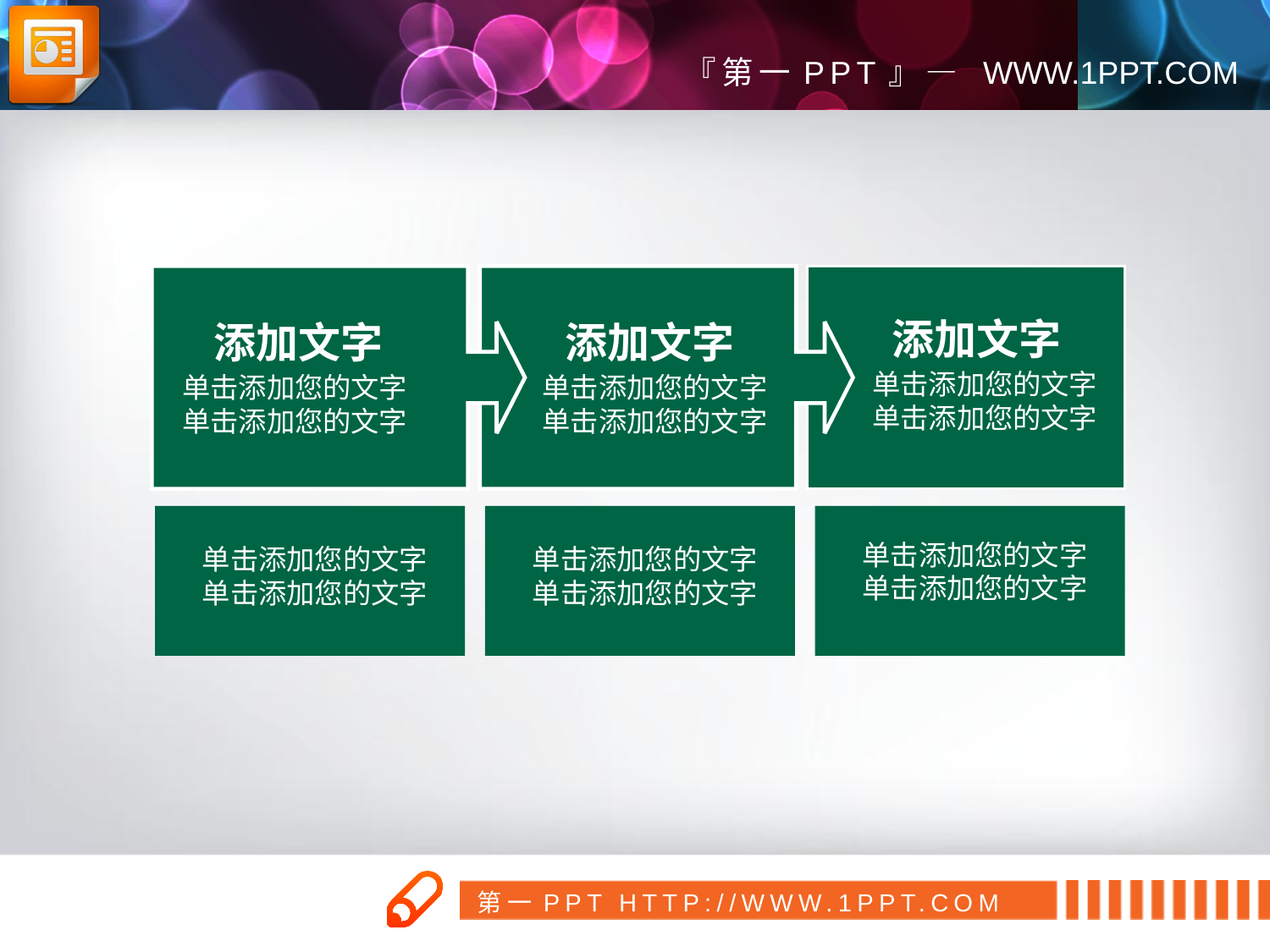

添加文字
单击添加您的文字单击添加您的文字

添加文字
单击添加您的文字单击添加您的文字

添加文字
单击添加您的文字单击添加您的文字

单击添加您的文字单击添加您的文字

单击添加您的文字单击添加您的文字

单击添加您的文字单击添加您的文字